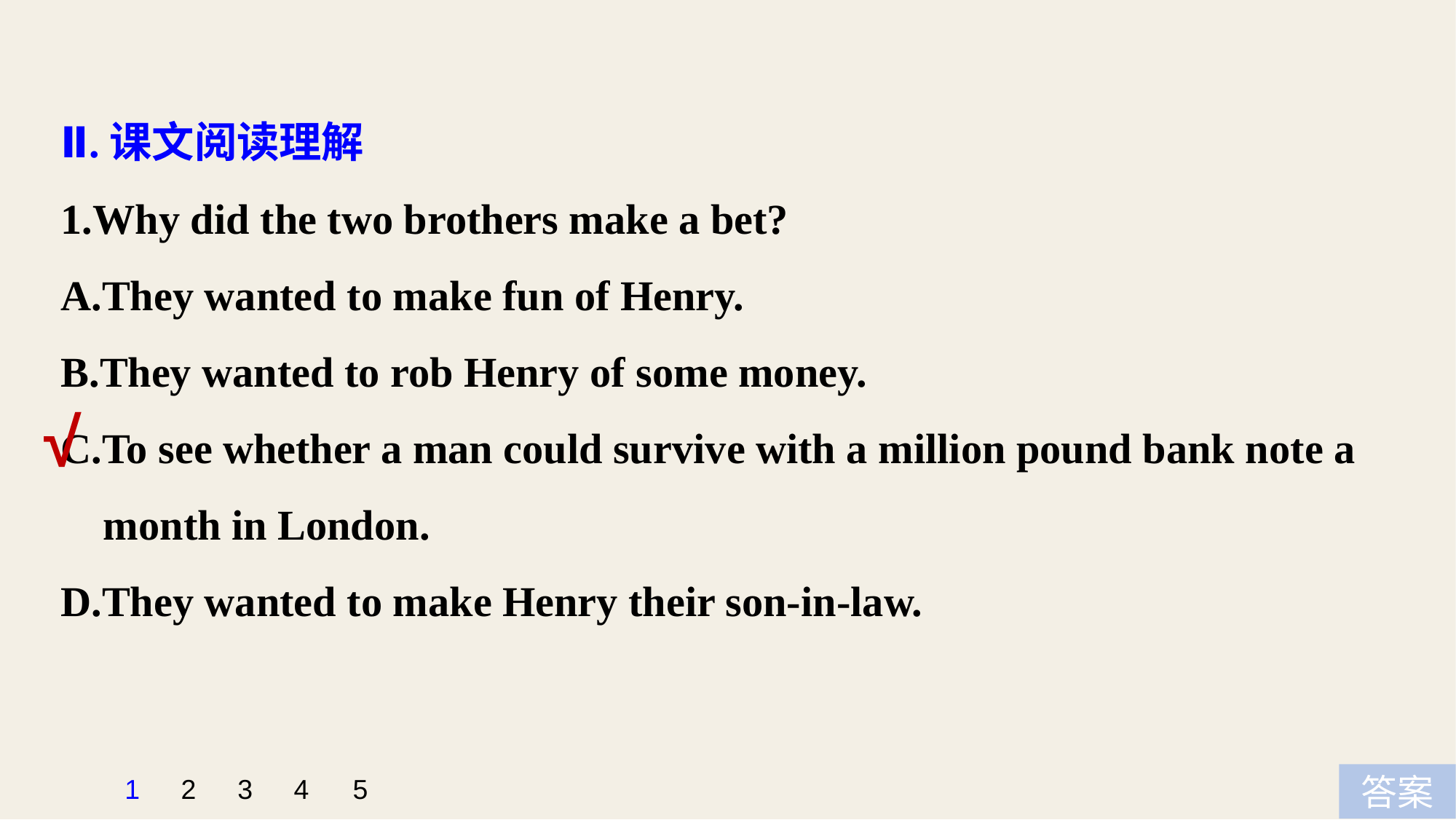

Ⅱ.课文阅读理解
1.Why did the two brothers make a bet?
A.They wanted to make fun of Henry.
B.They wanted to rob Henry of some money.
C.To see whether a man could survive with a million pound bank note a
    month in London.
D.They wanted to make Henry their son-in-law.
√
5
1
2
3
4
答案